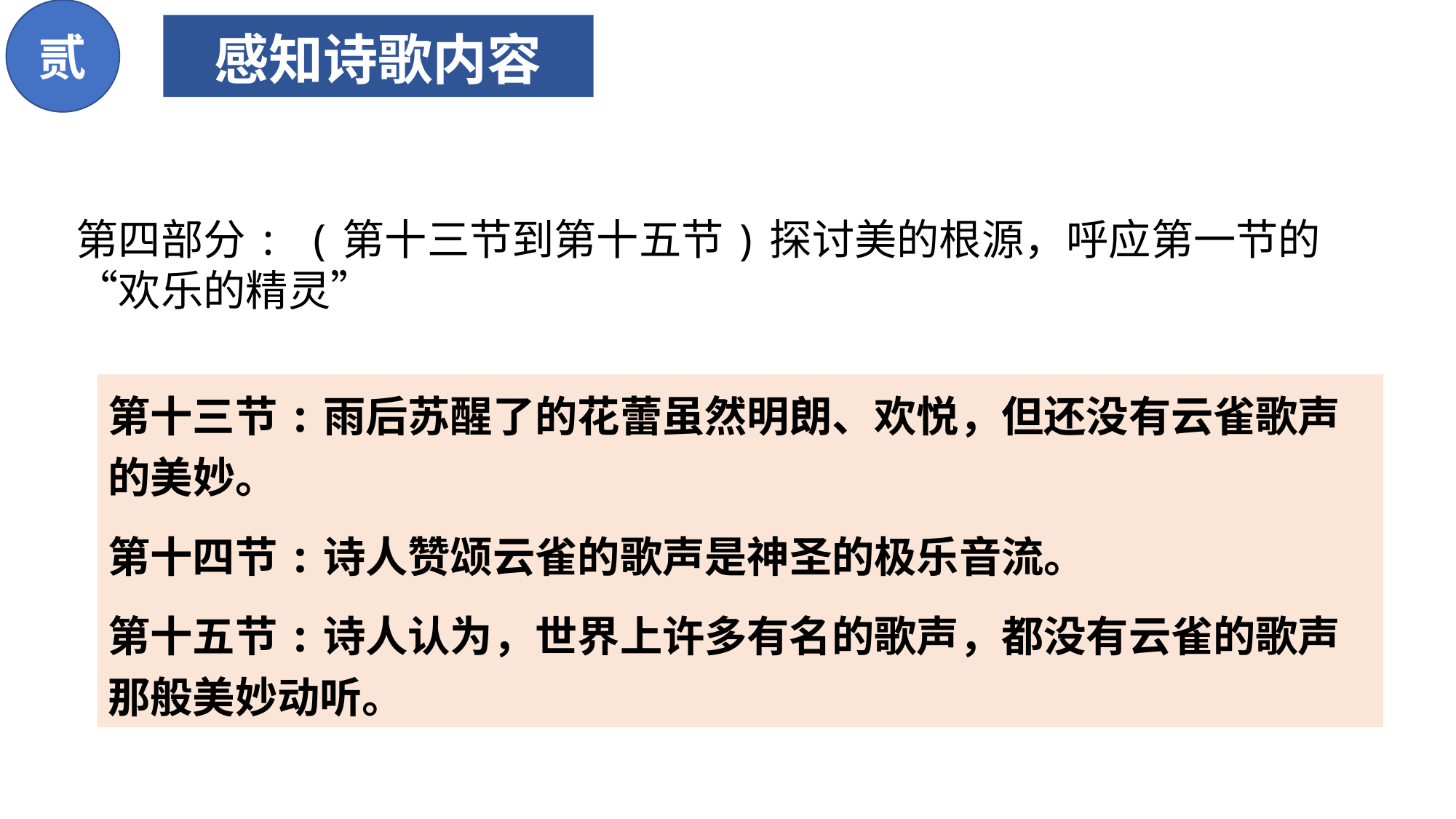

贰
感知诗歌内容
#
第四部分: (第十三节到第十五节)探讨美的根源，呼应第一节的“欢乐的精灵”
第十三节:雨后苏醒了的花蕾虽然明朗、欢悦，但还没有云雀歌声的美妙。
第十四节:诗人赞颂云雀的歌声是神圣的极乐音流。
第十五节:诗人认为，世界上许多有名的歌声，都没有云雀的歌声那般美妙动听。